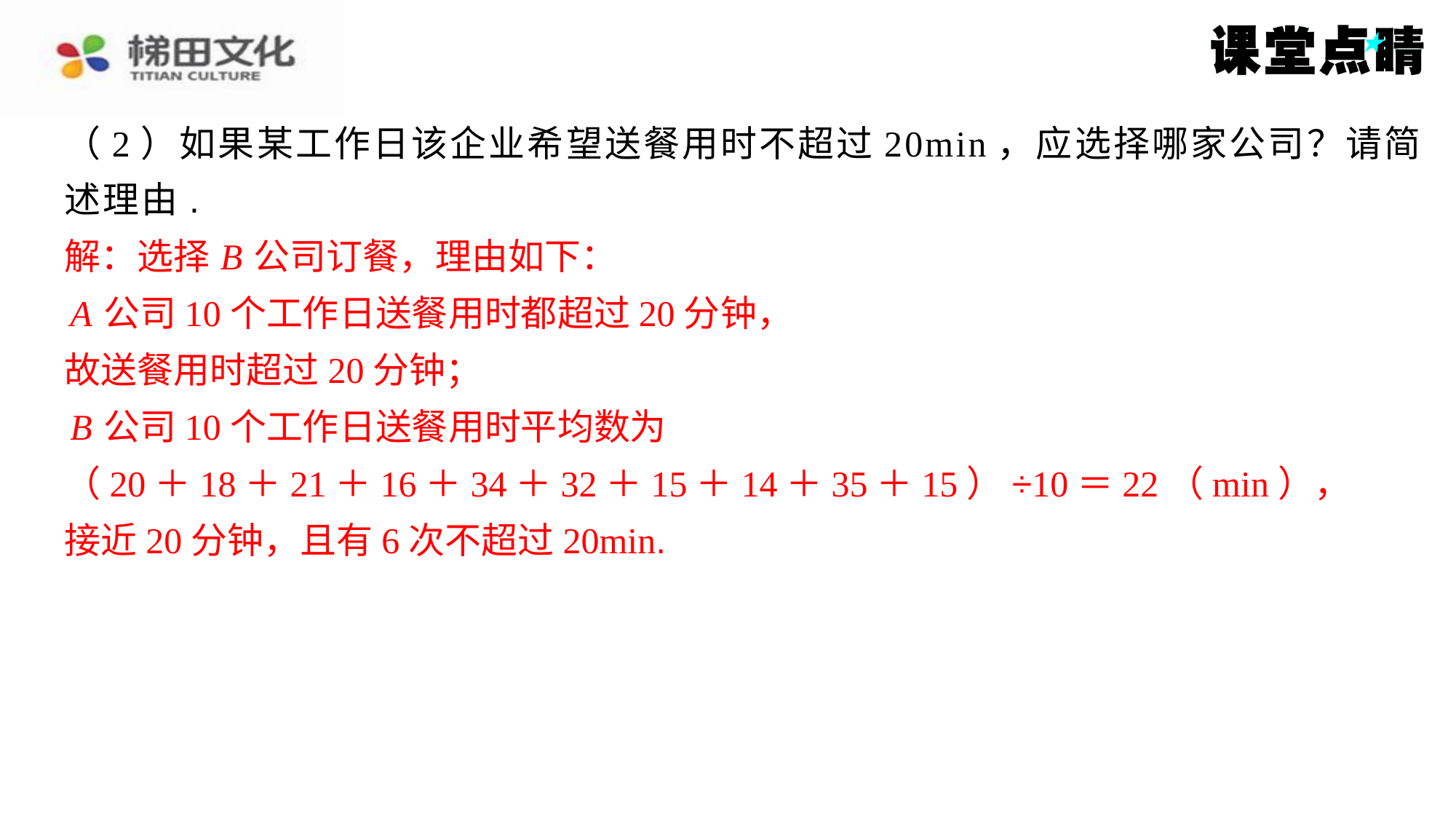

（2）如果某工作日该企业希望送餐用时不超过20min，应选择哪家公司？请简
述理由.
解：选择 B 公司订餐，理由如下：
 A 公司10个工作日送餐用时都超过20分钟，
故送餐用时超过20分钟；
 B 公司10个工作日送餐用时平均数为
（20＋18＋21＋16＋34＋32＋15＋14＋35＋15）÷10＝22（min），
接近20分钟，且有6次不超过20min.
解：选择 B 公司订餐，理由如下：
A 公司10个工作日送餐用时都超过20分钟，
故送餐用时超过20分钟；
B 公司10个工作日送餐用时平均数为
（20＋18＋21＋16＋34＋32＋15＋14＋35＋15）÷10＝22（min），
接近20分钟，且有6次不超过20min.